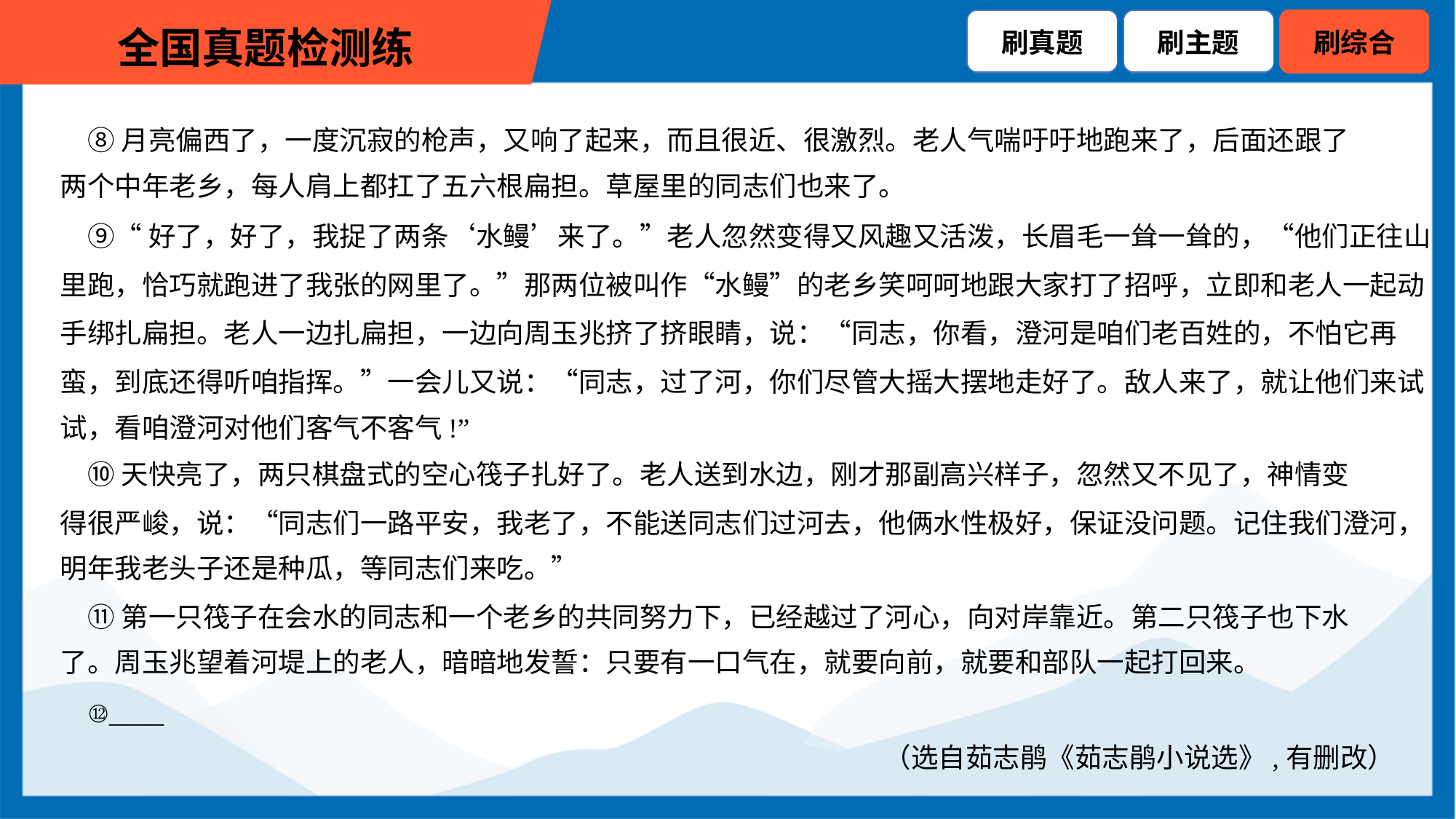

⑧月亮偏西了，一度沉寂的枪声，又响了起来，而且很近、很激烈。老人气喘吁吁地跑来了，后面还跟了
两个中年老乡，每人肩上都扛了五六根扁担。草屋里的同志们也来了。
    ⑨“好了，好了，我捉了两条‘水鳗’来了。”老人忽然变得又风趣又活泼，长眉毛一耸一耸的，“他们正往山
里跑，恰巧就跑进了我张的网里了。”那两位被叫作“水鳗”的老乡笑呵呵地跟大家打了招呼，立即和老人一起动
手绑扎扁担。老人一边扎扁担，一边向周玉兆挤了挤眼睛，说：“同志，你看，澄河是咱们老百姓的，不怕它再
蛮，到底还得听咱指挥。”一会儿又说：“同志，过了河，你们尽管大摇大摆地走好了。敌人来了，就让他们来试
试，看咱澄河对他们客气不客气!”
    ⑩天快亮了，两只棋盘式的空心筏子扎好了。老人送到水边，刚才那副高兴样子，忽然又不见了，神情变
得很严峻，说：“同志们一路平安，我老了，不能送同志们过河去，他俩水性极好，保证没问题。记住我们澄河，
明年我老头子还是种瓜，等同志们来吃。”
    ⑪第一只筏子在会水的同志和一个老乡的共同努力下，已经越过了河心，向对岸靠近。第二只筏子也下水
了。周玉兆望着河堤上的老人，暗暗地发誓：只要有一口气在，就要向前，就要和部队一起打回来。
    ⑫____
（选自茹志鹃《茹志鹃小说选》,有删改）